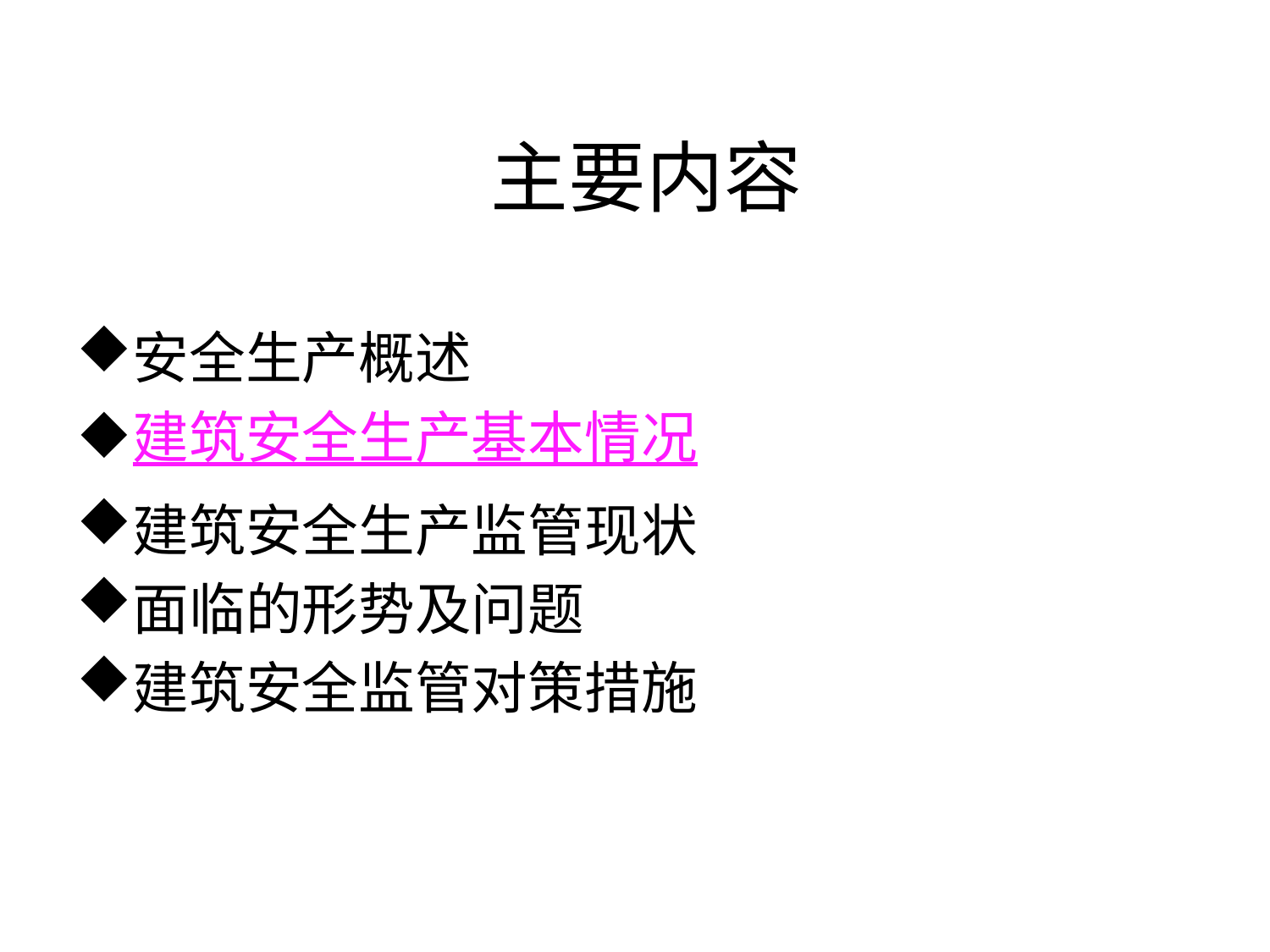

# 主要内容
安全生产概述
建筑安全生产基本情况
建筑安全生产监管现状
面临的形势及问题
建筑安全监管对策措施